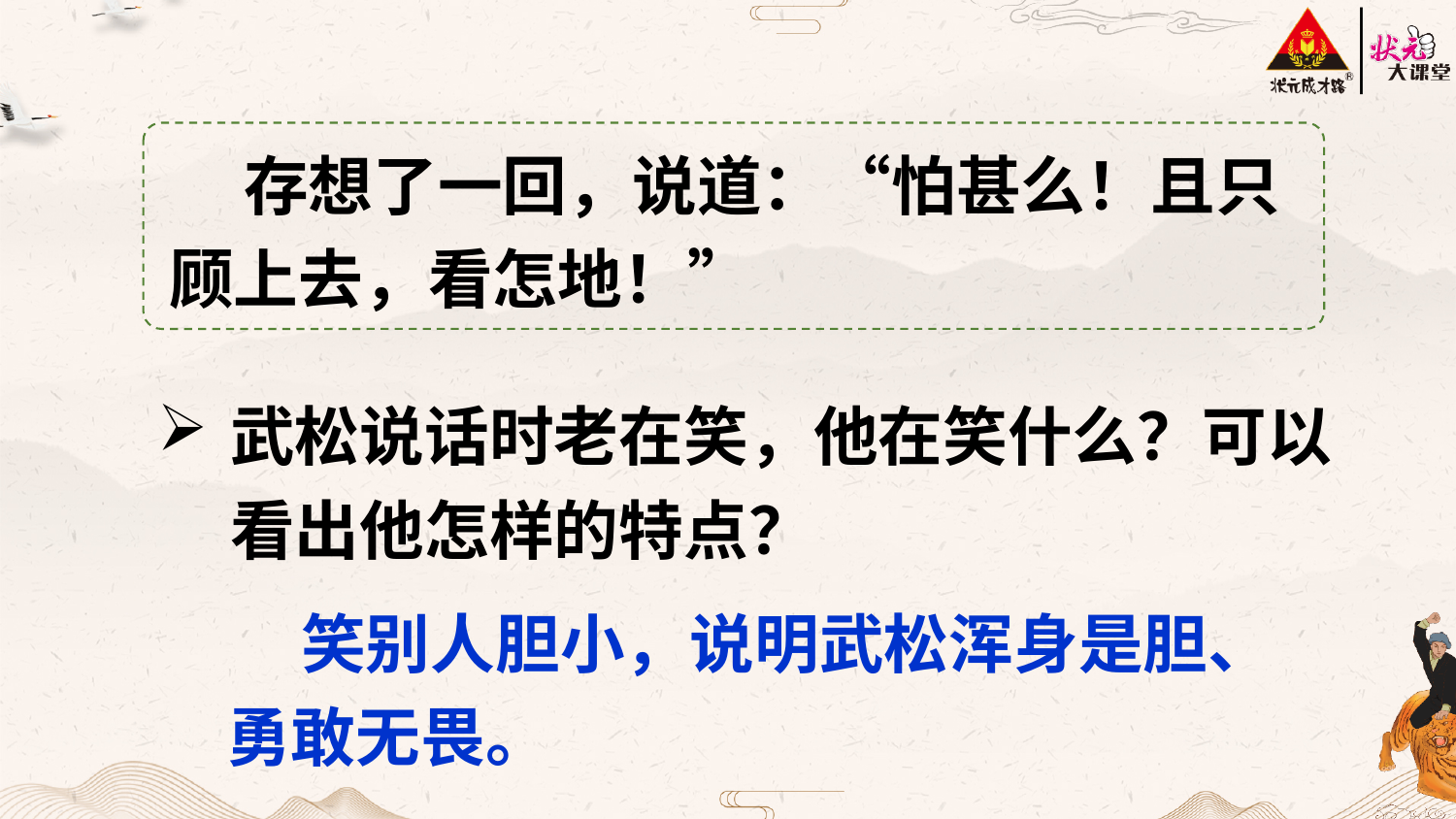

存想了一回，说道：“怕甚么！且只顾上去，看怎地！”
武松说话时老在笑，他在笑什么？可以看出他怎样的特点？
    笑别人胆小，说明武松浑身是胆、勇敢无畏。